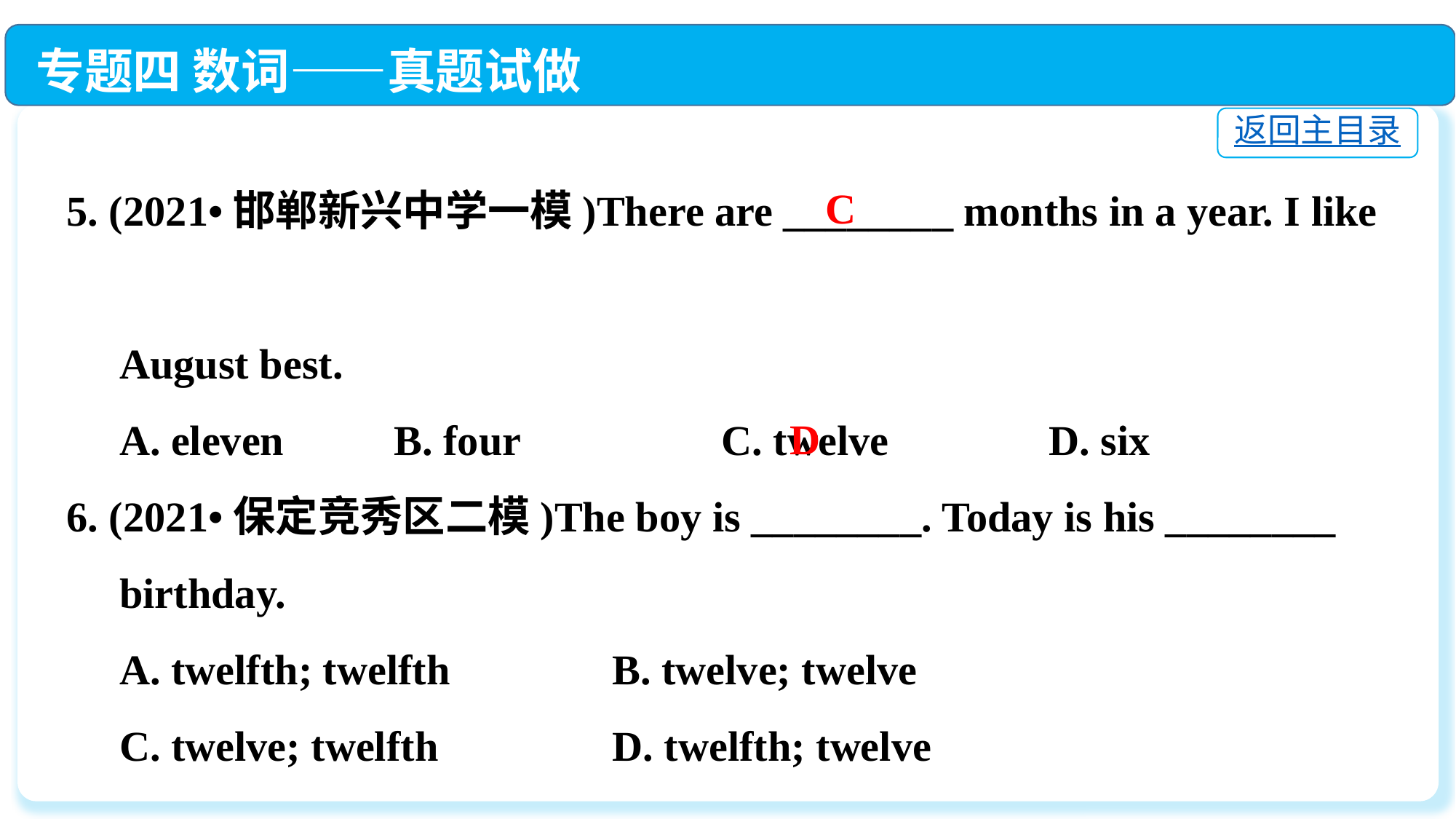

专题四 数词——真题试做

返回主目录
5. (2021•邯郸新兴中学一模)There are ________ months in a year. I like
     August best.
     A. eleven		B. four		C. twelve		D. six
6. (2021•保定竞秀区二模)The boy is ________. Today is his ________
     birthday.
     A. twelfth; twelfth		B. twelve; twelve
     C. twelve; twelfth		D. twelfth; twelve
C
D